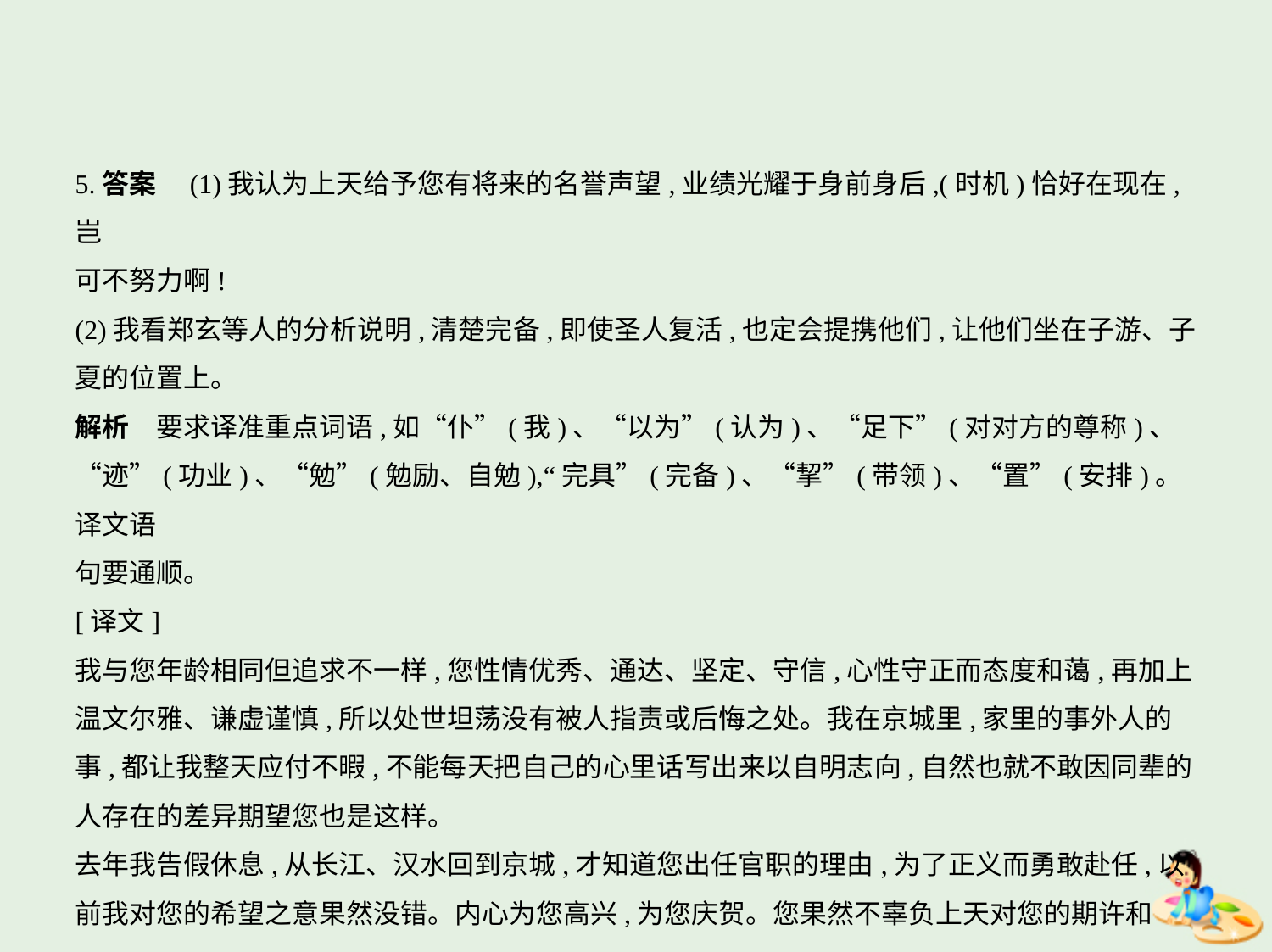

5.答案　(1)我认为上天给予您有将来的名誉声望,业绩光耀于身前身后,(时机)恰好在现在,岂
可不努力啊!
(2)我看郑玄等人的分析说明,清楚完备,即使圣人复活,也定会提携他们,让他们坐在子游、子
夏的位置上。
解析　要求译准重点词语,如“仆”(我)、“以为”(认为)、“足下”(对对方的尊称)、
“迹”(功业)、“勉”(勉励、自勉),“完具”(完备)、“挈”(带领)、“置”(安排)。译文语
句要通顺。
[译文]
我与您年龄相同但追求不一样,您性情优秀、通达、坚定、守信,心性守正而态度和蔼,再加上
温文尔雅、谦虚谨慎,所以处世坦荡没有被人指责或后悔之处。我在京城里,家里的事外人的
事,都让我整天应付不暇,不能每天把自己的心里话写出来以自明志向,自然也就不敢因同辈的
人存在的差异期望您也是这样。
去年我告假休息,从长江、汉水回到京城,才知道您出任官职的理由,为了正义而勇敢赴任,以
前我对您的希望之意果然没错。内心为您高兴,为您庆贺。您果然不辜负上天对您的期许和